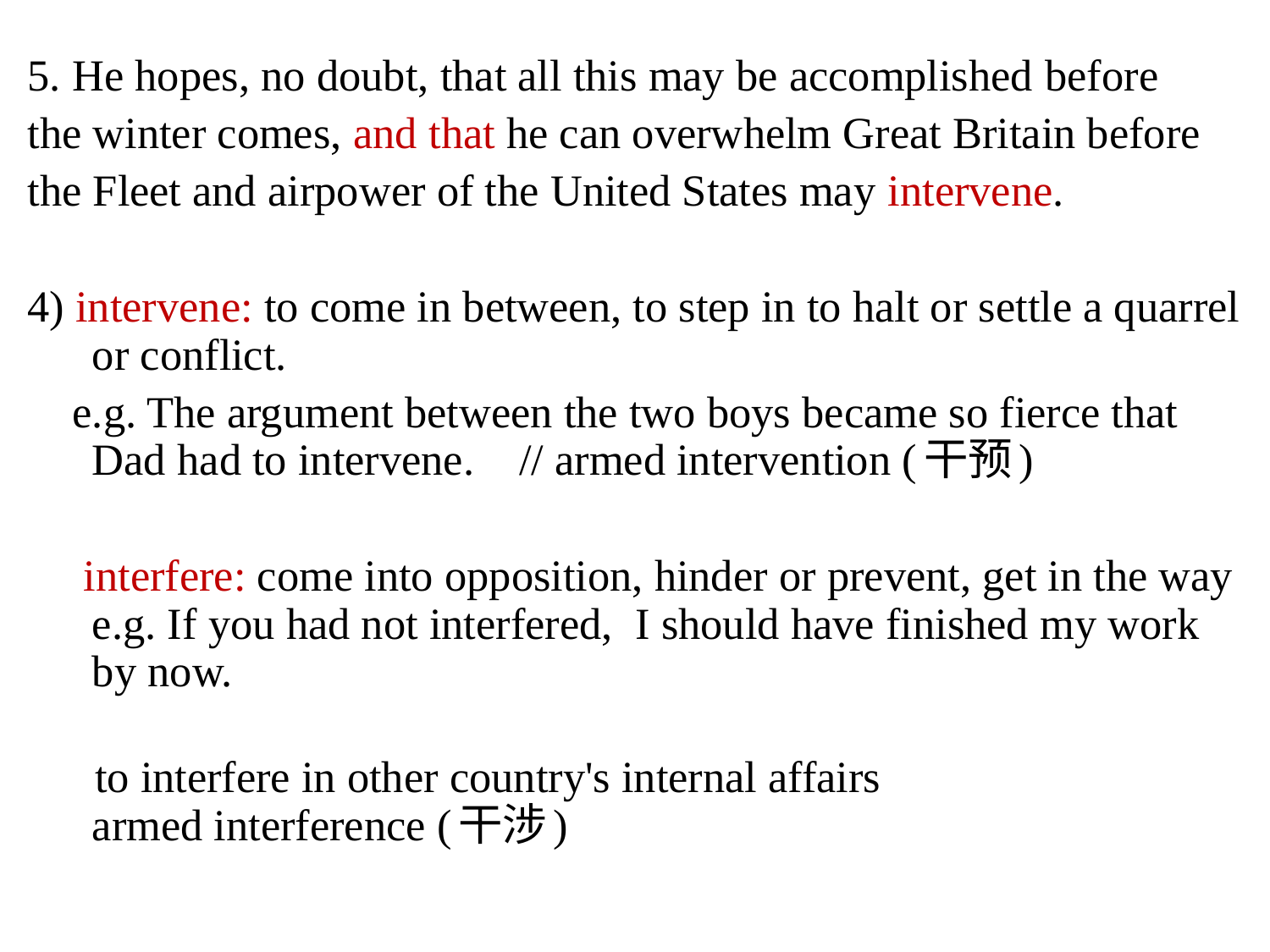

5. He hopes, no doubt, that all this may be accomplished before
the winter comes, and that he can overwhelm Great Britain before
the Fleet and airpower of the United States may intervene.

4) intervene: to come in between, to step in to halt or settle a quarrel or conflict.
    e.g. The argument between the two boys became so fierce that Dad had to intervene.    // armed intervention (干预)

     interfere: come into opposition, hinder or prevent, get in the way
e.g. If you had not interfered,  I should have finished my work by now.
      to interfere in other country's internal affairs
armed interference (干涉)